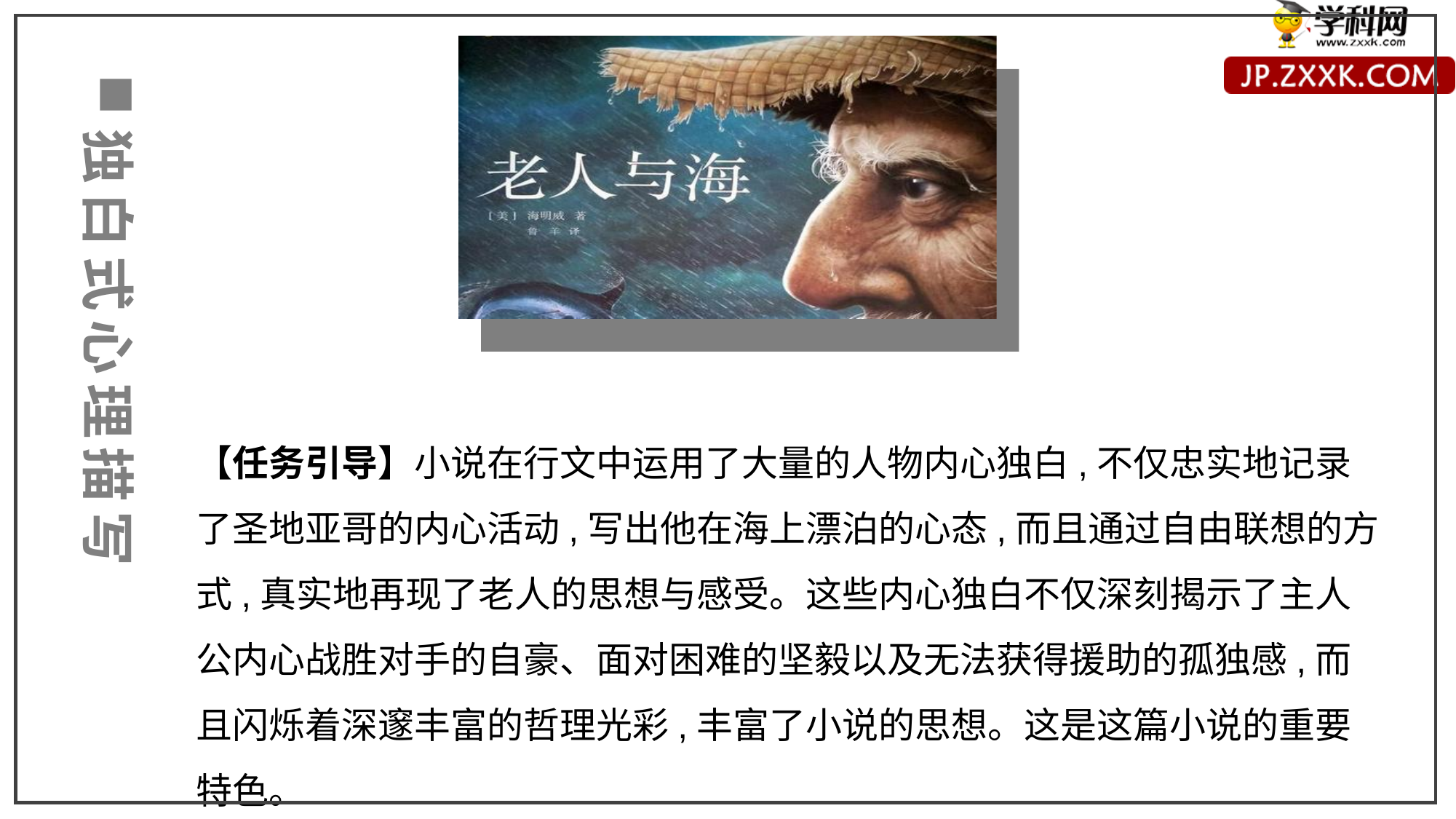

独白式心理描写

【任务引导】小说在行文中运用了大量的人物内心独白,不仅忠实地记录了圣地亚哥的内心活动,写出他在海上漂泊的心态,而且通过自由联想的方式,真实地再现了老人的思想与感受。这些内心独白不仅深刻揭示了主人公内心战胜对手的自豪、面对困难的坚毅以及无法获得援助的孤独感,而且闪烁着深邃丰富的哲理光彩,丰富了小说的思想。这是这篇小说的重要特色。